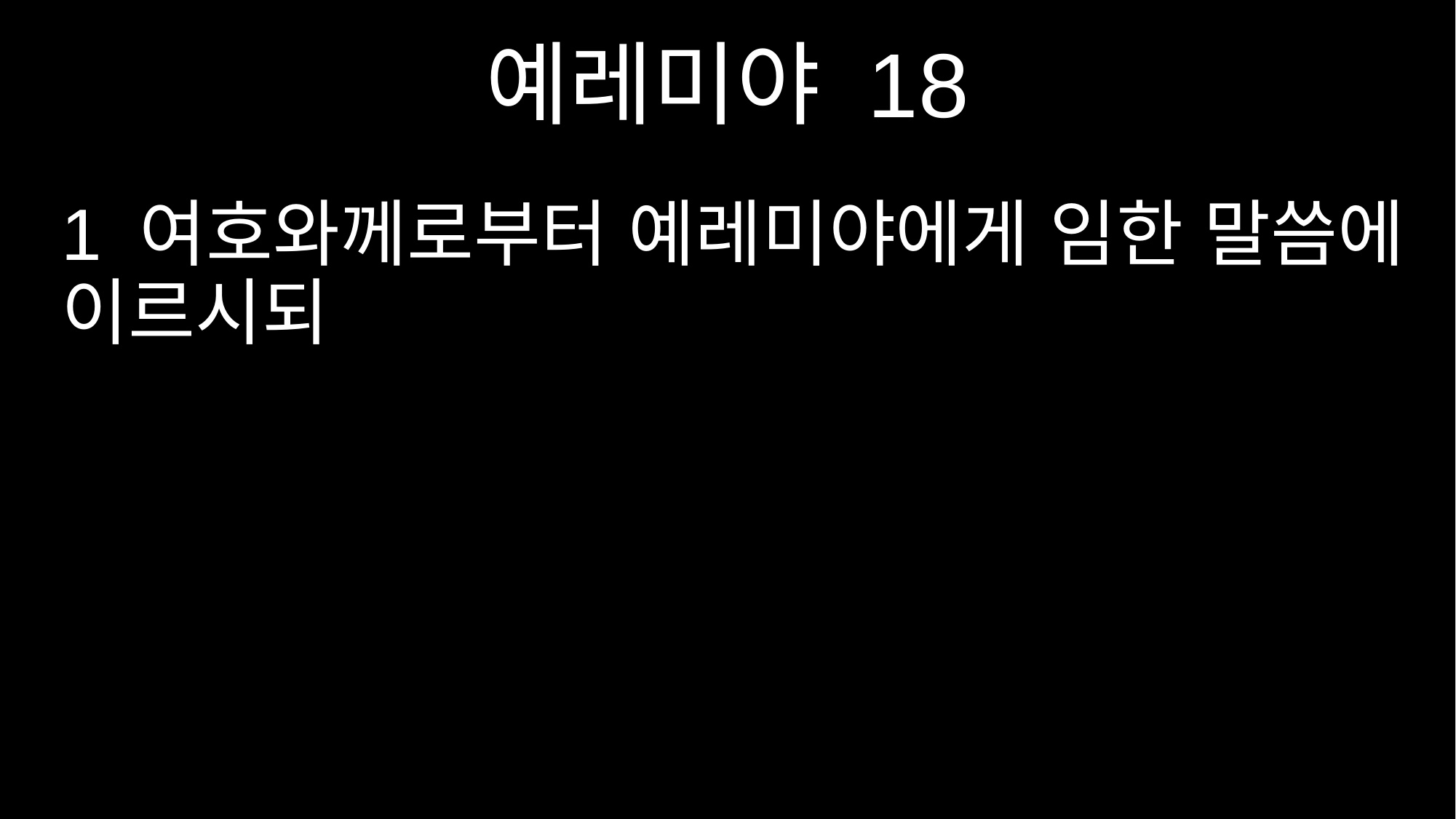

예레미야 18
1 여호와께로부터 예레미야에게 임한 말씀에 이르시되